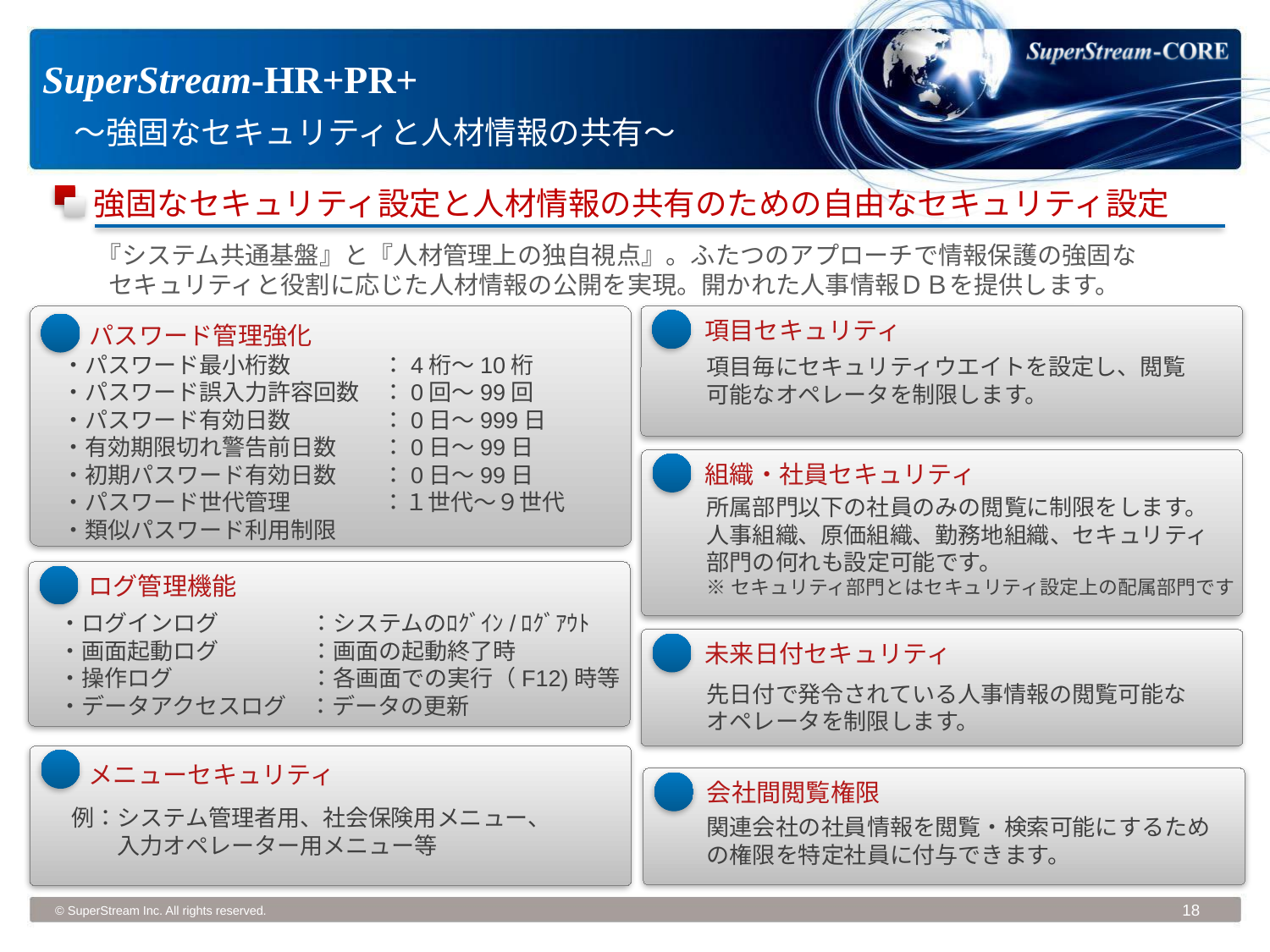

SuperStream-HR+PR+
　～強固なセキュリティと人材情報の共有～
強固なセキュリティ設定と人材情報の共有のための自由なセキュリティ設定

『システム共通基盤』と『人材管理上の独自視点』。ふたつのアプローチで情報保護の強固な
 セキュリティと役割に応じた人材情報の公開を実現。開かれた人事情報ＤＢを提供します。

項目セキュリティ

パスワード管理強化

・パスワード最小桁数　　　　：4桁～10桁
・パスワード誤入力許容回数　：0回～99回
・パスワード有効日数　　　　：0日～999日
・有効期限切れ警告前日数　　：0日～99日
・初期パスワード有効日数　　：0日～99日
・パスワード世代管理　　　　：１世代～９世代
・類似パスワード利用制限
項目毎にセキュリティウエイトを設定し、閲覧
可能なオペレータを制限します。

組織・社員セキュリティ

所属部門以下の社員のみの閲覧に制限をします。
人事組織、原価組織、勤務地組織、セキュリティ
部門の何れも設定可能です。
※セキュリティ部門とはセキュリティ設定上の配属部門です

ログ管理機能

・ログインログ　　　　：システムのﾛｸﾞｲﾝ/ﾛｸﾞｱｳﾄ
・画面起動ログ　　　　：画面の起動終了時
・操作ログ　　　　　　：各画面での実行（F12)時等
・データアクセスログ　：データの更新

未来日付セキュリティ

先日付で発令されている人事情報の閲覧可能な
オペレータを制限します。

メニューセキュリティ

会社間閲覧権限

例：システム管理者用、社会保険用メニュー、
　　入力オペレーター用メニュー等
関連会社の社員情報を閲覧・検索可能にするため
の権限を特定社員に付与できます。
© SuperStream Inc. All rights reserved.
18